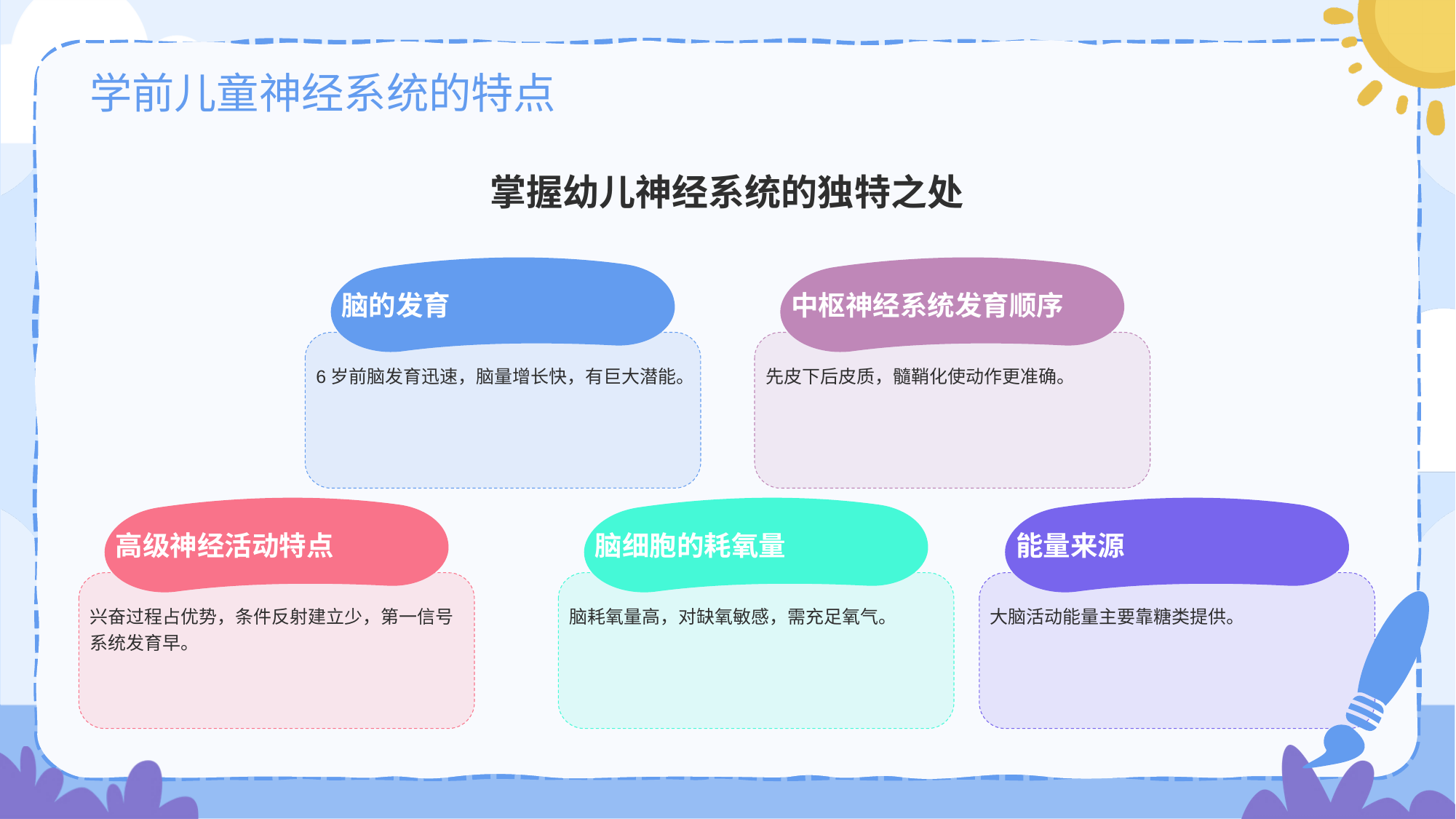

# 学前儿童神经系统的特点
掌握幼儿神经系统的独特之处
脑的发育

6岁前脑发育迅速，脑量增长快，有巨大潜能。
中枢神经系统发育顺序

先皮下后皮质，髓鞘化使动作更准确。
高级神经活动特点

兴奋过程占优势，条件反射建立少，第一信号系统发育早。
脑细胞的耗氧量

脑耗氧量高，对缺氧敏感，需充足氧气。
能量来源

大脑活动能量主要靠糖类提供。